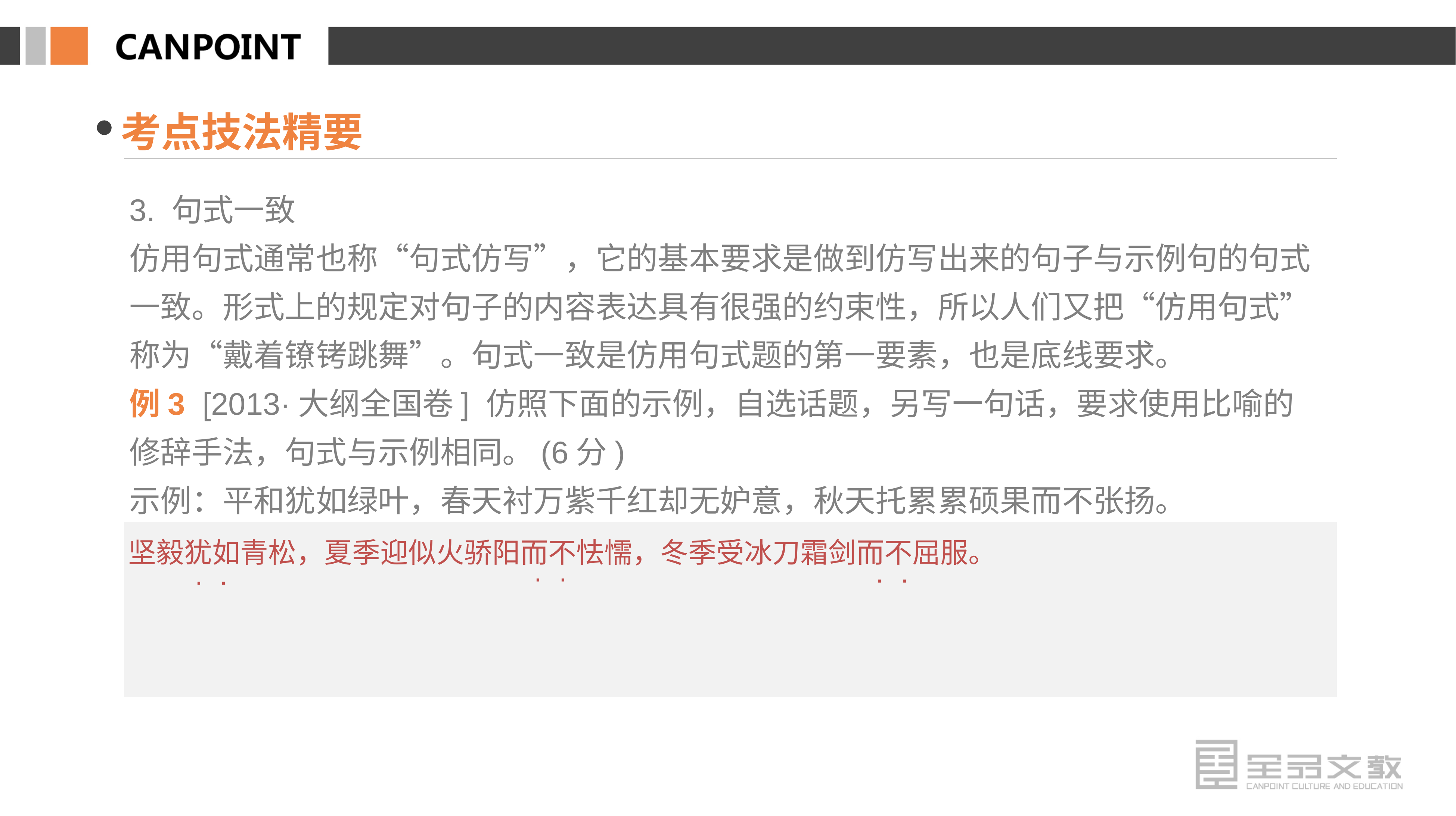

考点技法精要

3. 句式一致
仿用句式通常也称“句式仿写”，它的基本要求是做到仿写出来的句子与示例句的句式一致。形式上的规定对句子的内容表达具有很强的约束性，所以人们又把“仿用句式”称为“戴着镣铐跳舞”。句式一致是仿用句式题的第一要素，也是底线要求。
例3  [2013·大纲全国卷] 仿照下面的示例，自选话题，另写一句话，要求使用比喻的修辞手法，句式与示例相同。(6分)
示例：平和犹如绿叶，春天衬万紫千红却无妒意，秋天托累累硕果而不张扬。

坚毅犹如青松，夏季迎似火骄阳而不怯懦，冬季受冰刀霜剑而不屈服。

·  ·
·  ·
·  ·